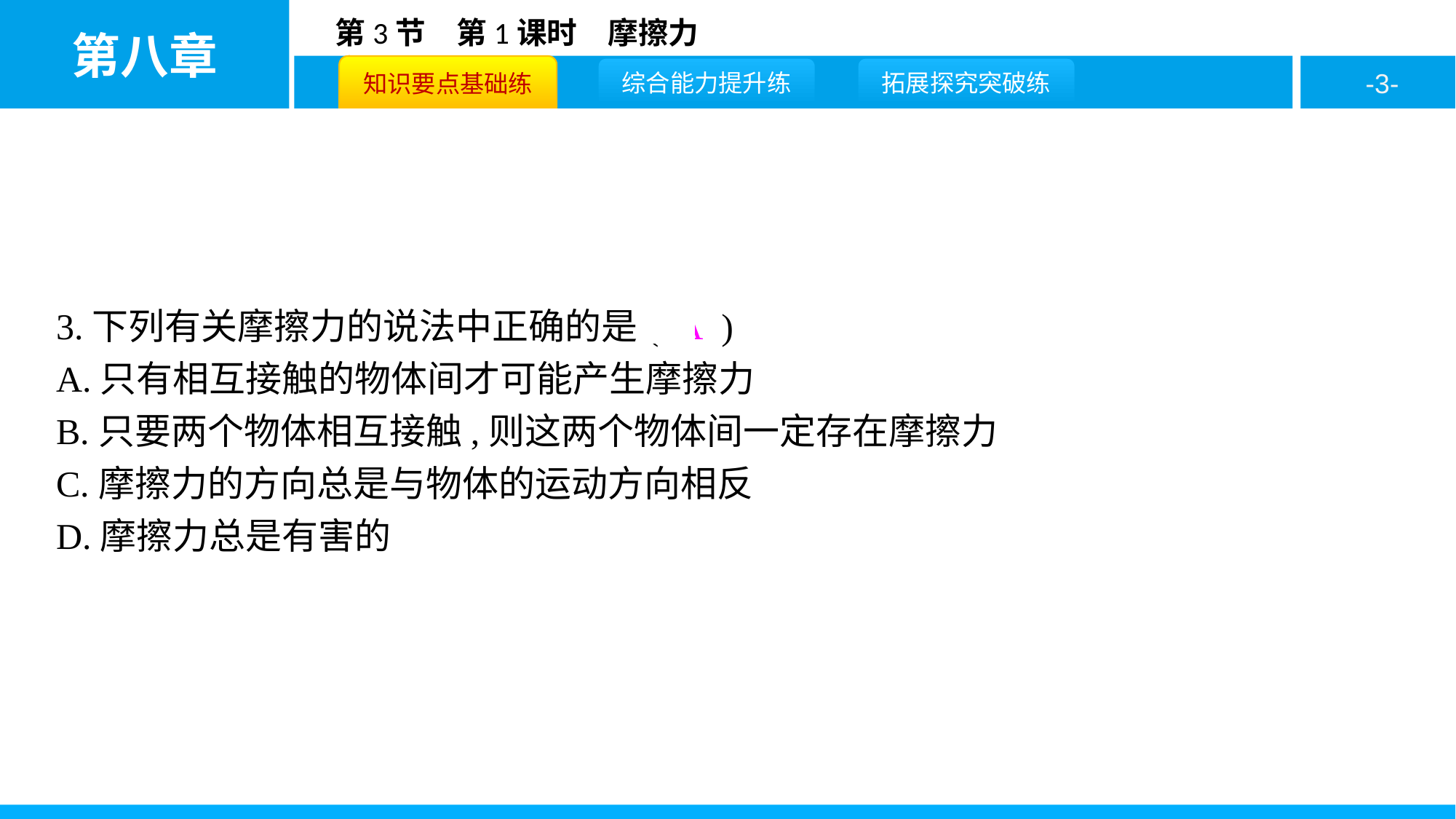

3.下列有关摩擦力的说法中正确的是(  A  )
A.只有相互接触的物体间才可能产生摩擦力
B.只要两个物体相互接触,则这两个物体间一定存在摩擦力
C.摩擦力的方向总是与物体的运动方向相反
D.摩擦力总是有害的